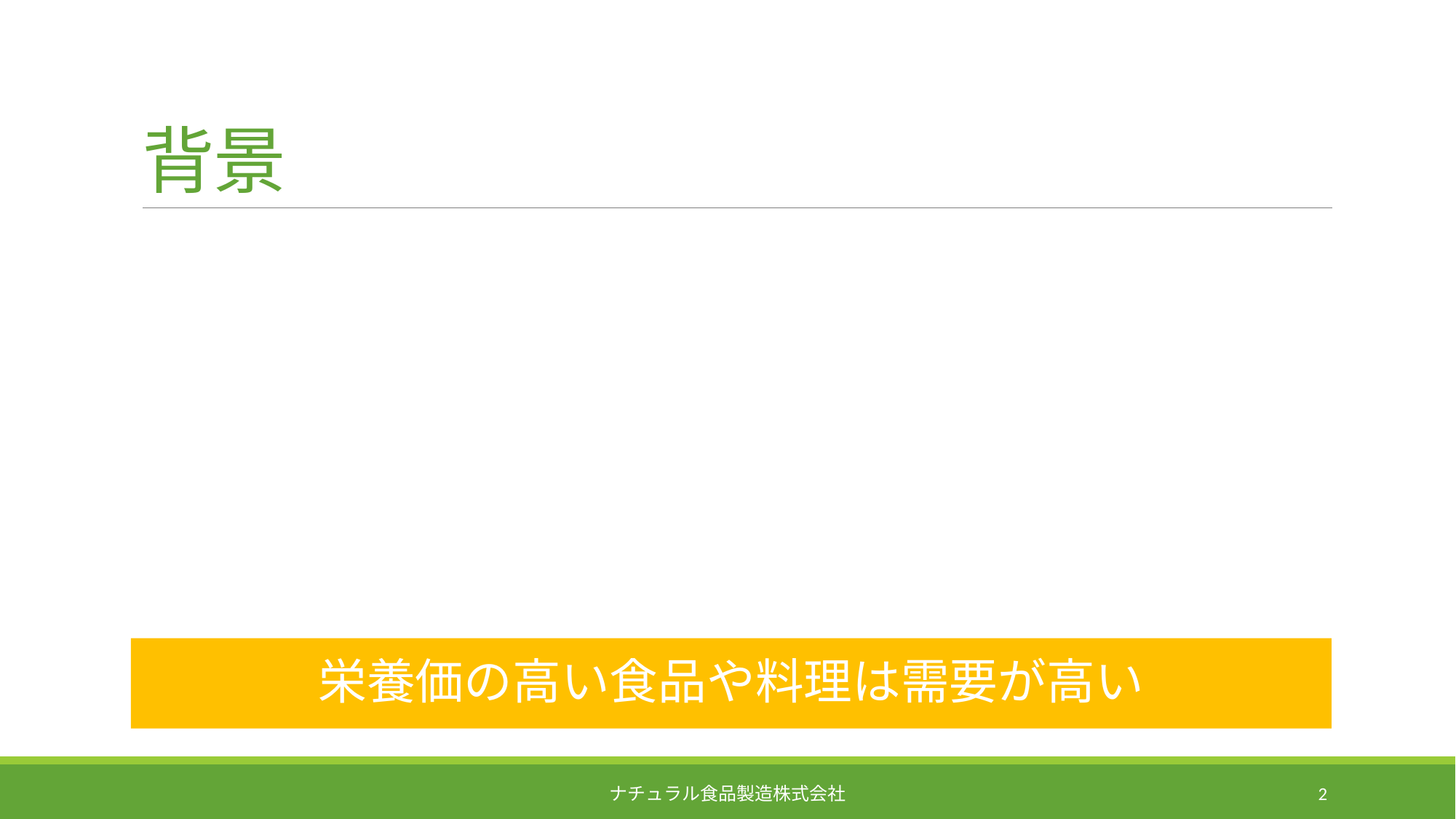

# 背景

栄養価の高い食品や料理は需要が高い
ナチュラル食品製造株式会社
2